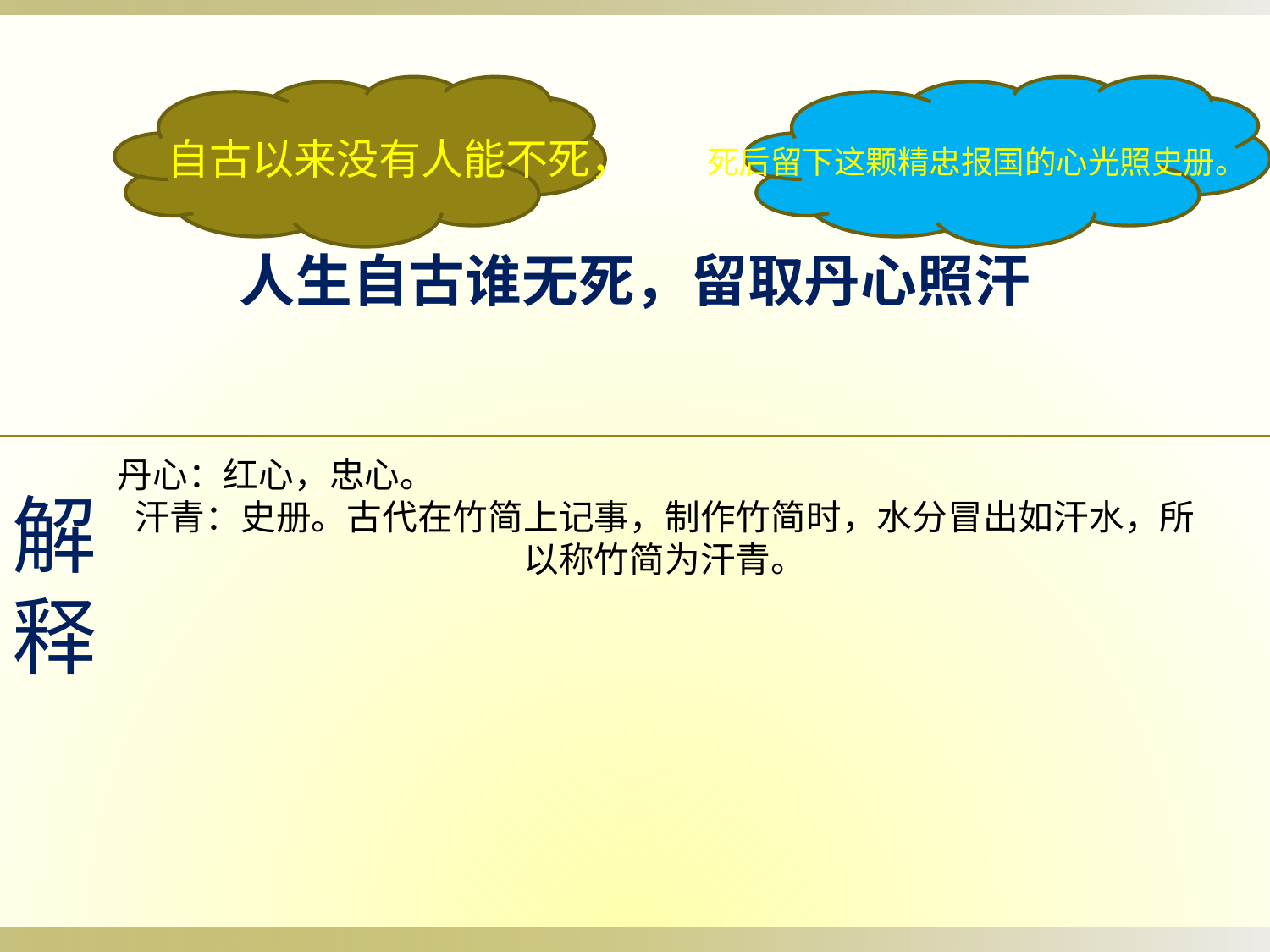

人生自古谁无死，留取丹心照汗

自古以来没有人能不死，
死后留下这颗精忠报国的心光照史册。
丹心：红心，忠心。
汗青：史册。古代在竹简上记事，制作竹简时，水分冒出如汗水，所以称竹简为汗青。

解
释